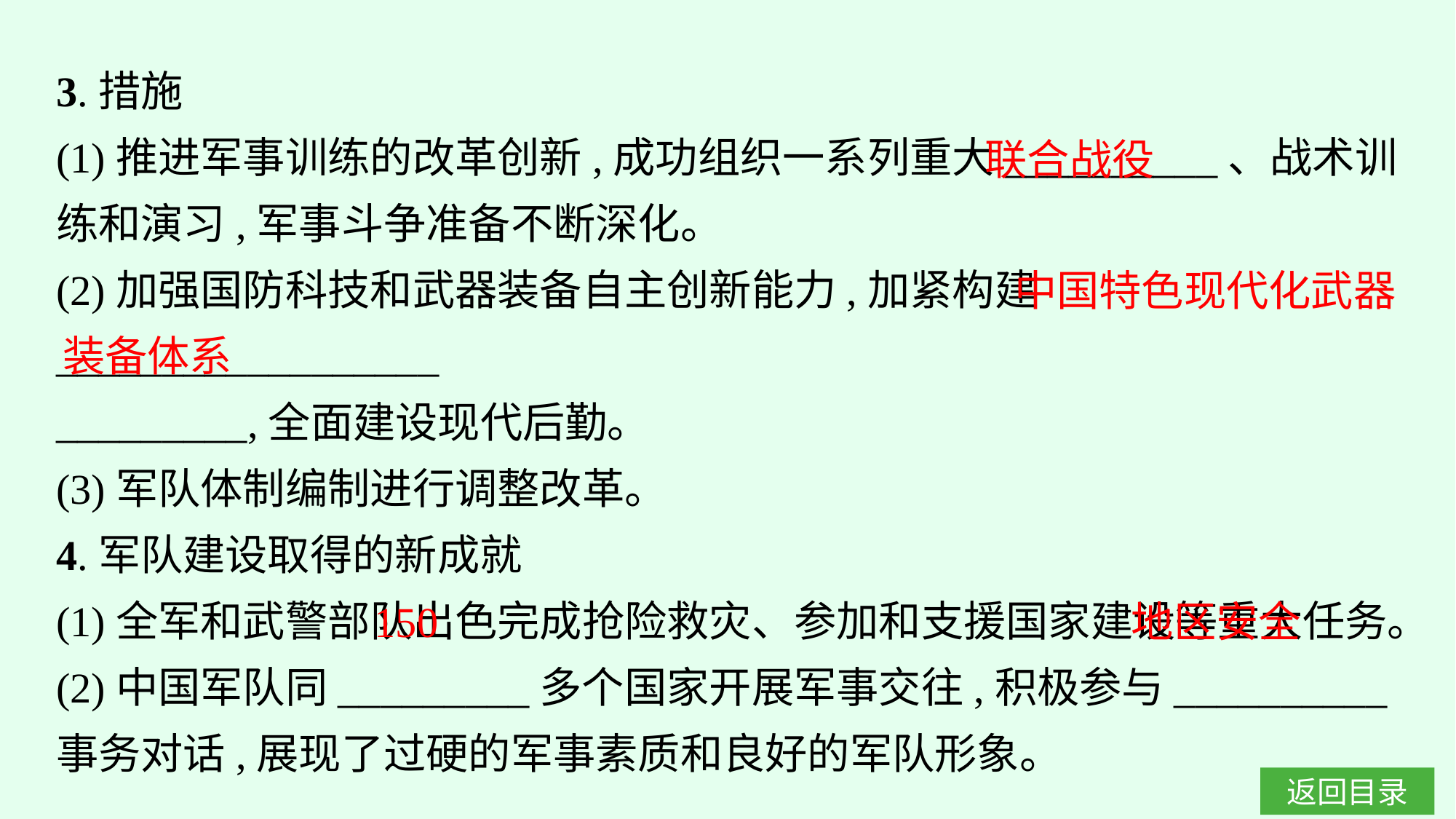

3.措施
(1)推进军事训练的改革创新,成功组织一系列重大__________、战术训练和演习,军事斗争准备不断深化。
(2)加强国防科技和武器装备自主创新能力,加紧构建__________________
_________,全面建设现代后勤。
(3)军队体制编制进行调整改革。
4.军队建设取得的新成就
(1)全军和武警部队出色完成抢险救灾、参加和支援国家建设等重大任务。
(2)中国军队同_________多个国家开展军事交往,积极参与__________事务对话,展现了过硬的军事素质和良好的军队形象。
联合战役
中国特色现代化武器
装备体系
150
地区安全